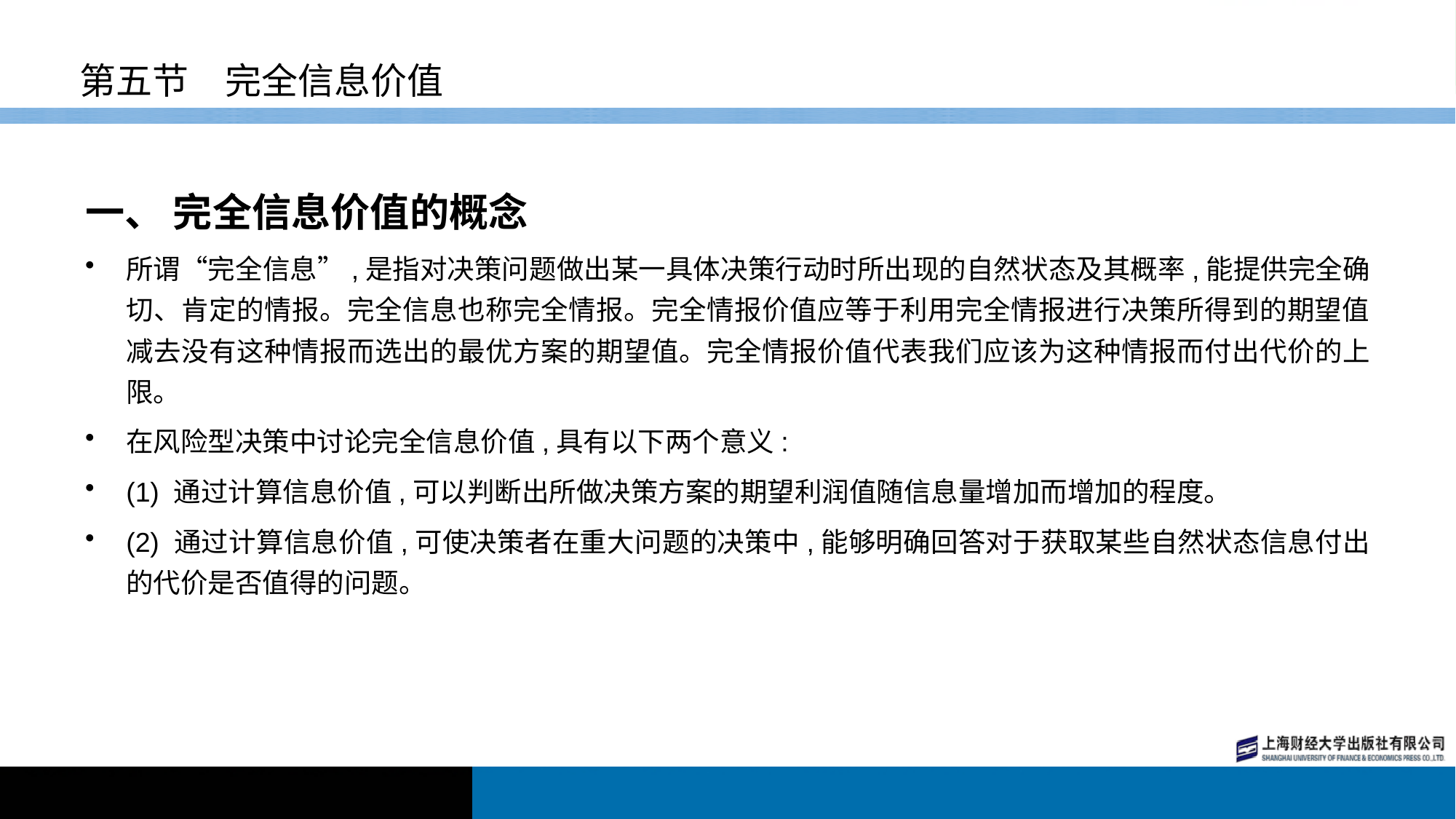

# 第五节　完全信息价值
一、 完全信息价值的概念
所谓“完全信息”,是指对决策问题做出某一具体决策行动时所出现的自然状态及其概率,能提供完全确切、肯定的情报。完全信息也称完全情报。完全情报价值应等于利用完全情报进行决策所得到的期望值减去没有这种情报而选出的最优方案的期望值。完全情报价值代表我们应该为这种情报而付出代价的上限。
在风险型决策中讨论完全信息价值,具有以下两个意义:
(1) 通过计算信息价值,可以判断出所做决策方案的期望利润值随信息量增加而增加的程度。
(2) 通过计算信息价值,可使决策者在重大问题的决策中,能够明确回答对于获取某些自然状态信息付出的代价是否值得的问题。
13